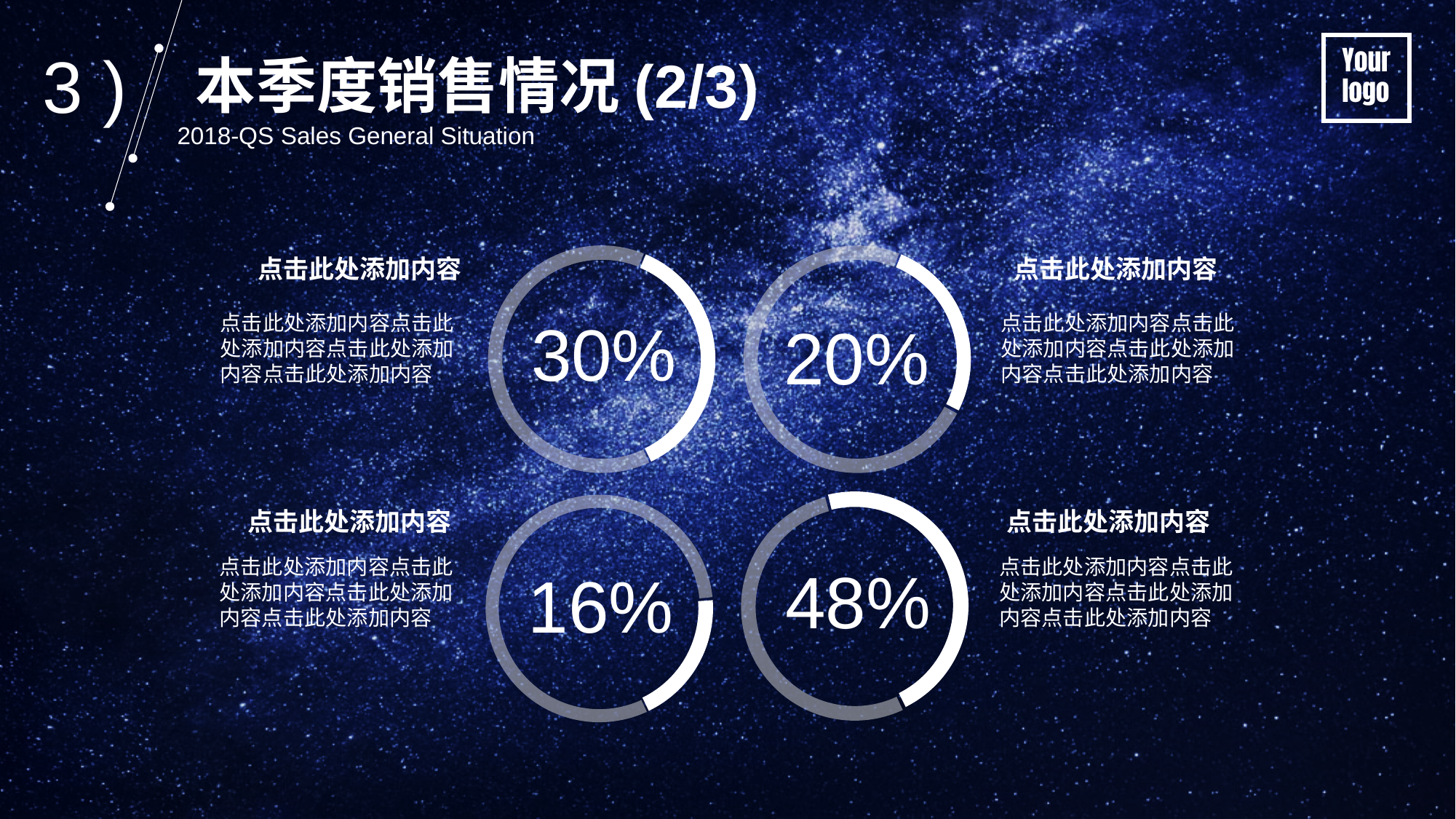

3 )
本季度销售情况(2/3)
2018-QS Sales General Situation

点击此处添加内容
点击此处添加内容
30%
点击此处添加内容点击此处添加内容点击此处添加内容点击此处添加内容
点击此处添加内容点击此处添加内容点击此处添加内容点击此处添加内容
20%

点击此处添加内容
点击此处添加内容
点击此处添加内容点击此处添加内容点击此处添加内容点击此处添加内容
点击此处添加内容点击此处添加内容点击此处添加内容点击此处添加内容
48%
16%
.